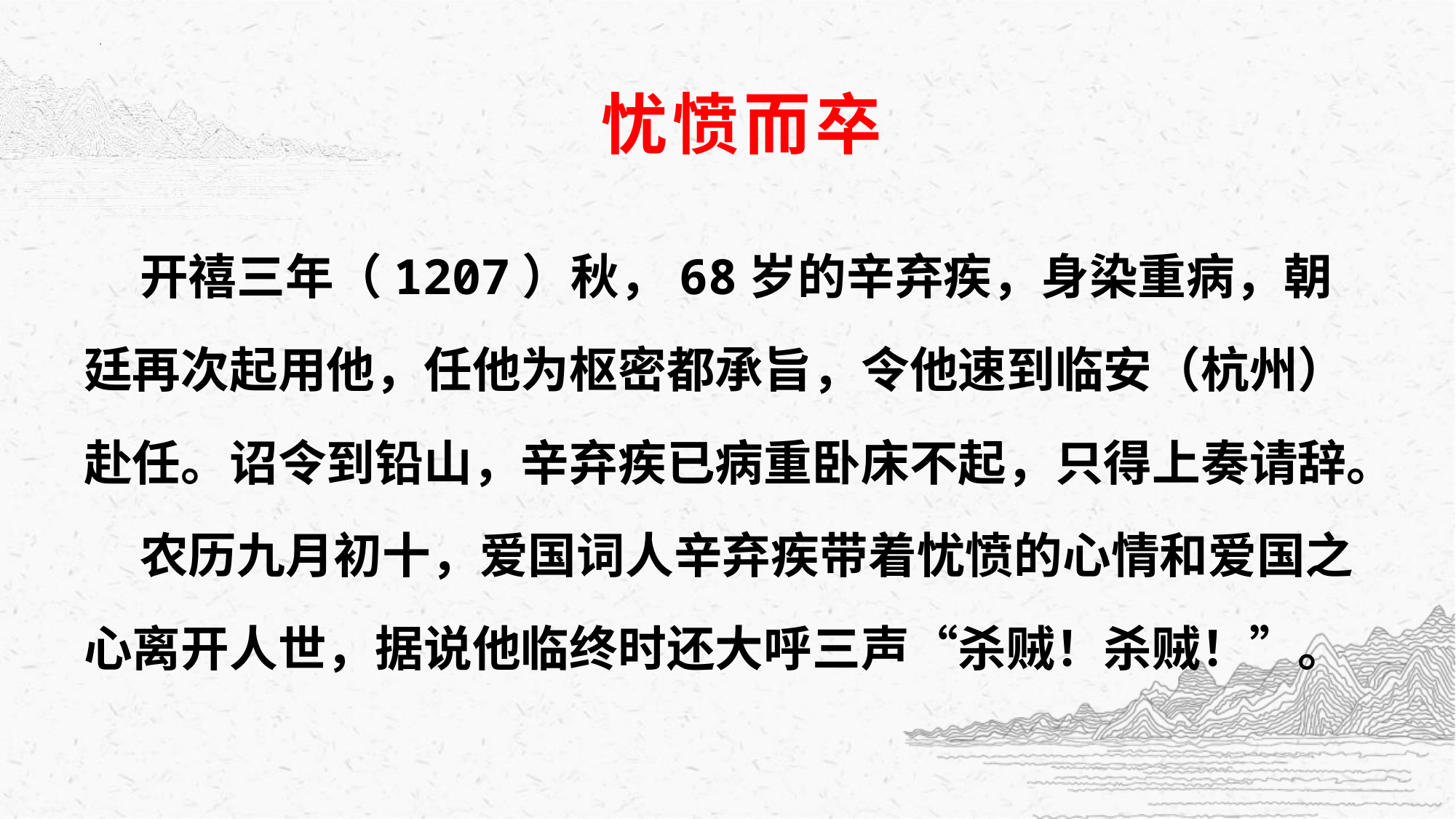

忧愤而卒
    开禧三年（1207）秋，68岁的辛弃疾，身染重病，朝廷再次起用他，任他为枢密都承旨，令他速到临安（杭州）赴任。诏令到铅山，辛弃疾已病重卧床不起，只得上奏请辞。
    农历九月初十，爱国词人辛弃疾带着忧愤的心情和爱国之心离开人世，据说他临终时还大呼三声“杀贼！杀贼！”。